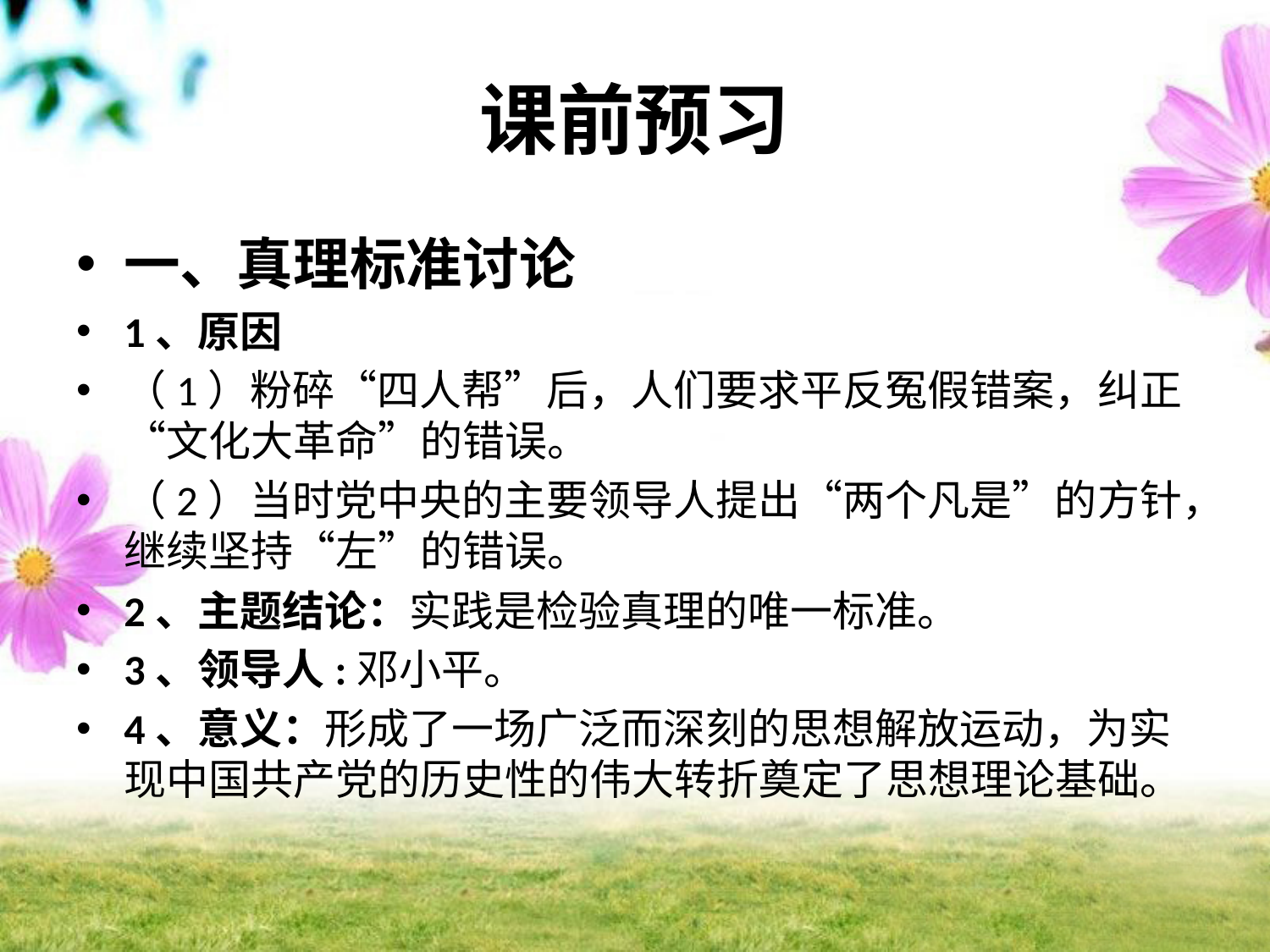

# 课前预习
一、真理标准讨论
1、原因
（1）粉碎“四人帮”后，人们要求平反冤假错案，纠正“文化大革命”的错误。
（2）当时党中央的主要领导人提出“两个凡是”的方针，继续坚持“左”的错误。
2、主题结论：实践是检验真理的唯一标准。
3、领导人:邓小平。
4、意义：形成了一场广泛而深刻的思想解放运动，为实现中国共产党的历史性的伟大转折奠定了思想理论基础。